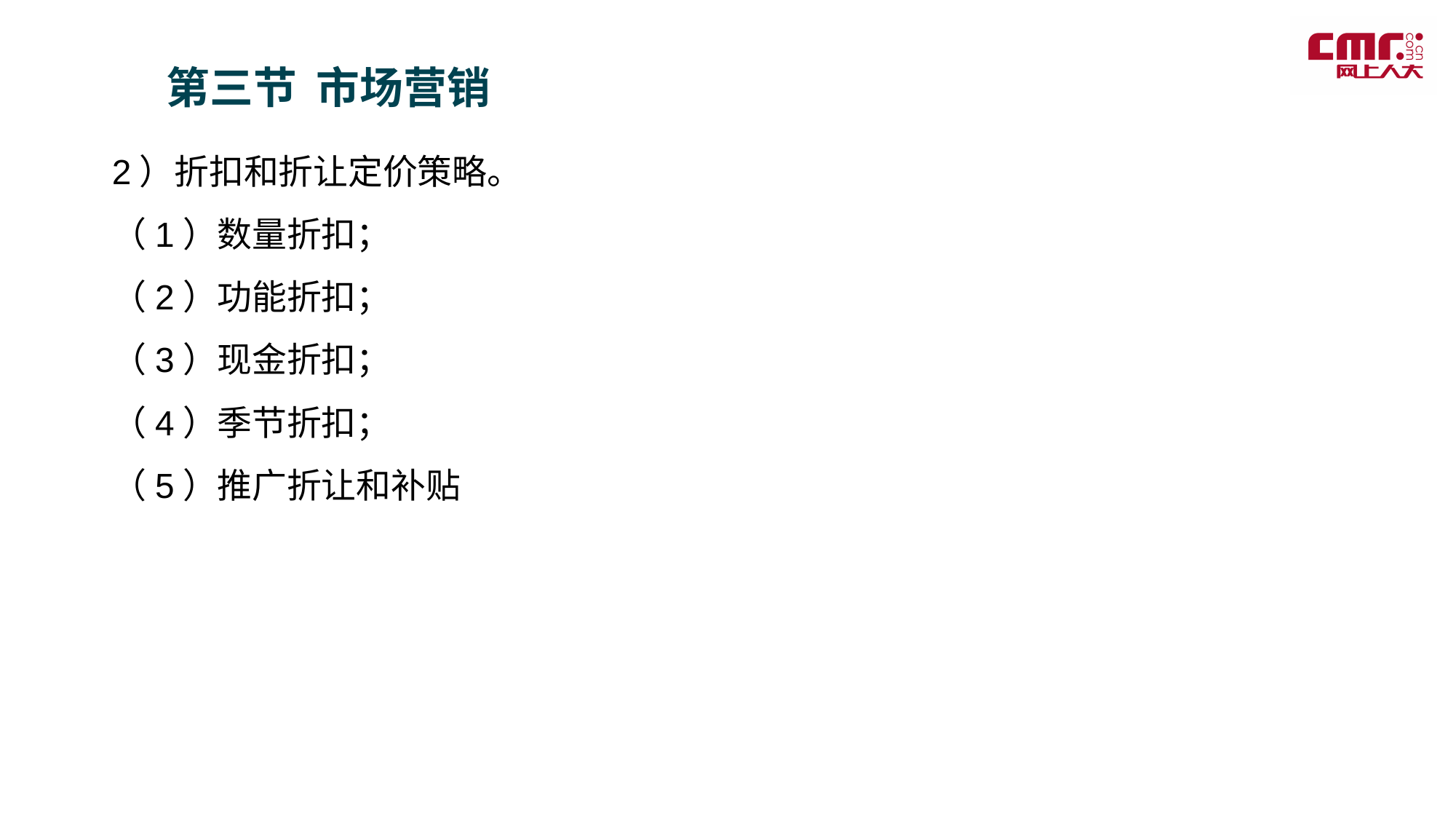

第三节  市场营销
2）折扣和折让定价策略。
（1）数量折扣；
（2）功能折扣；
（3）现金折扣；
（4）季节折扣；
（5）推广折让和补贴